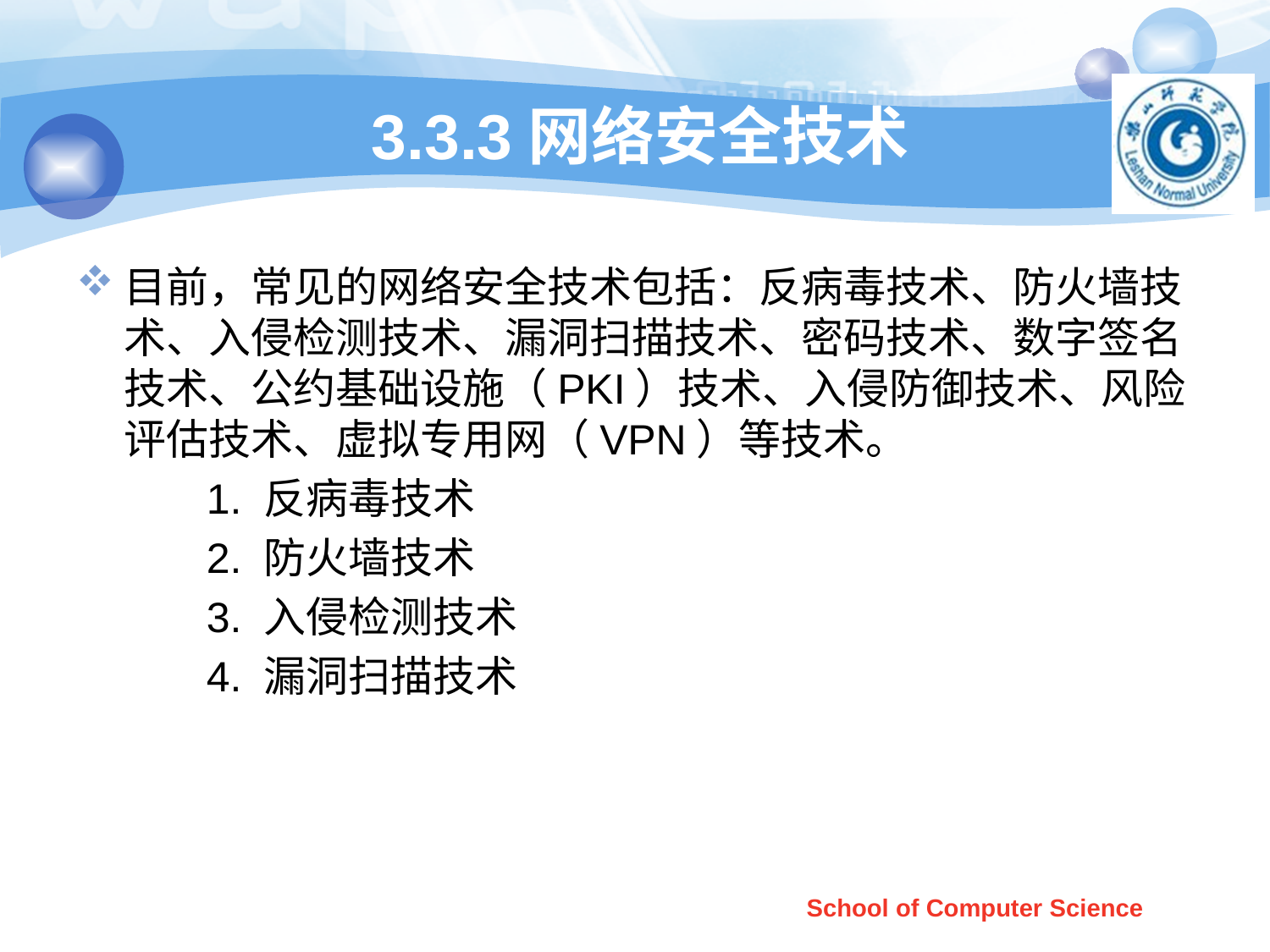

# 3.3.3网络安全技术
目前，常见的网络安全技术包括：反病毒技术、防火墙技术、入侵检测技术、漏洞扫描技术、密码技术、数字签名技术、公约基础设施（PKI）技术、入侵防御技术、风险评估技术、虚拟专用网（VPN）等技术。
           1. 反病毒技术
           2. 防火墙技术
           3. 入侵检测技术
           4. 漏洞扫描技术
School of Computer Science